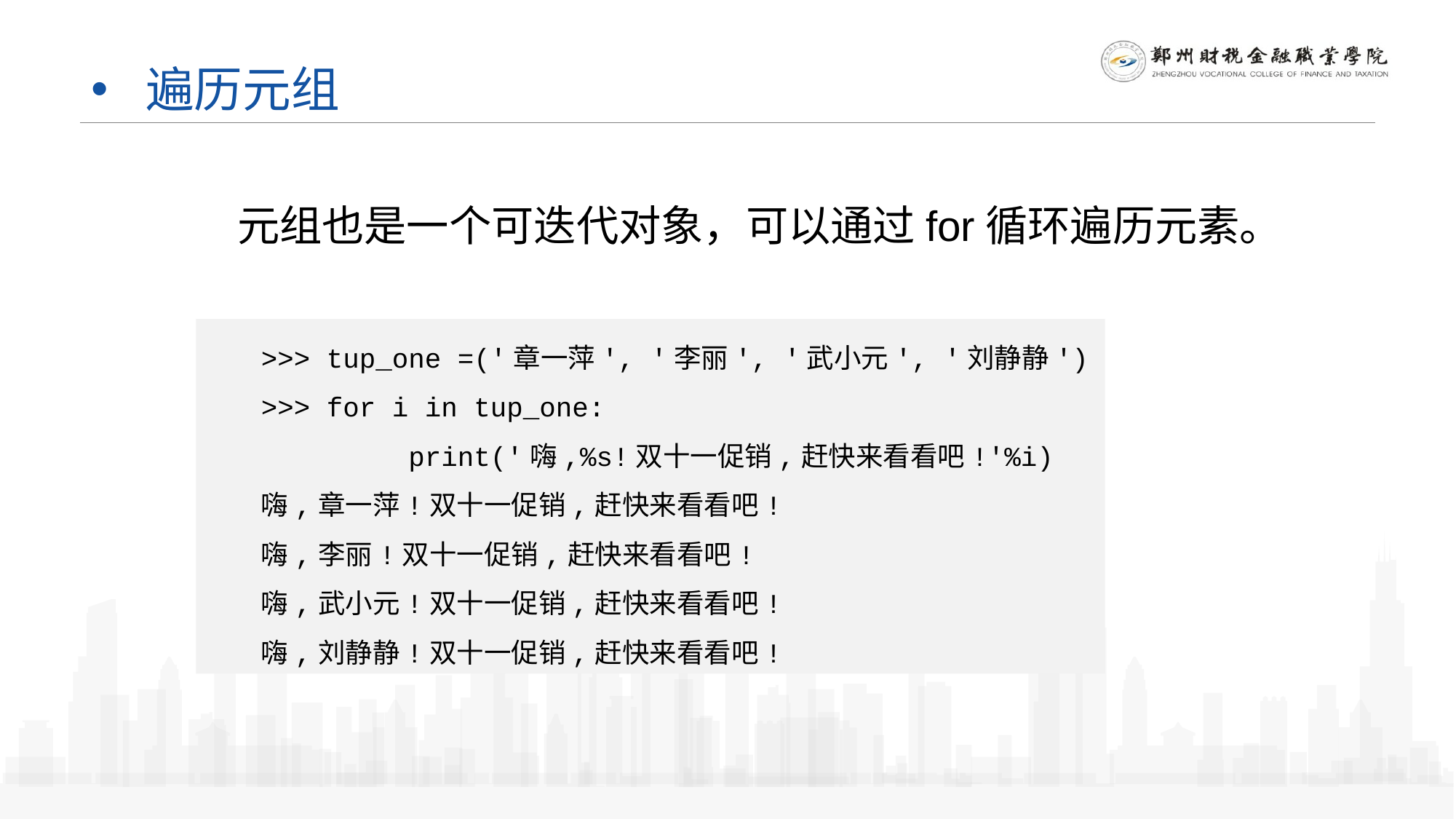

# 遍历元组
元组也是一个可迭代对象，可以通过for循环遍历元素。
>>> tup_one =('章一萍', '李丽', '武小元', '刘静静')
>>> for i in tup_one:
         print('嗨,%s!双十一促销,赶快来看看吧!'%i)
嗨,章一萍!双十一促销,赶快来看看吧!
嗨,李丽!双十一促销,赶快来看看吧!
嗨,武小元!双十一促销,赶快来看看吧!
嗨,刘静静!双十一促销,赶快来看看吧!